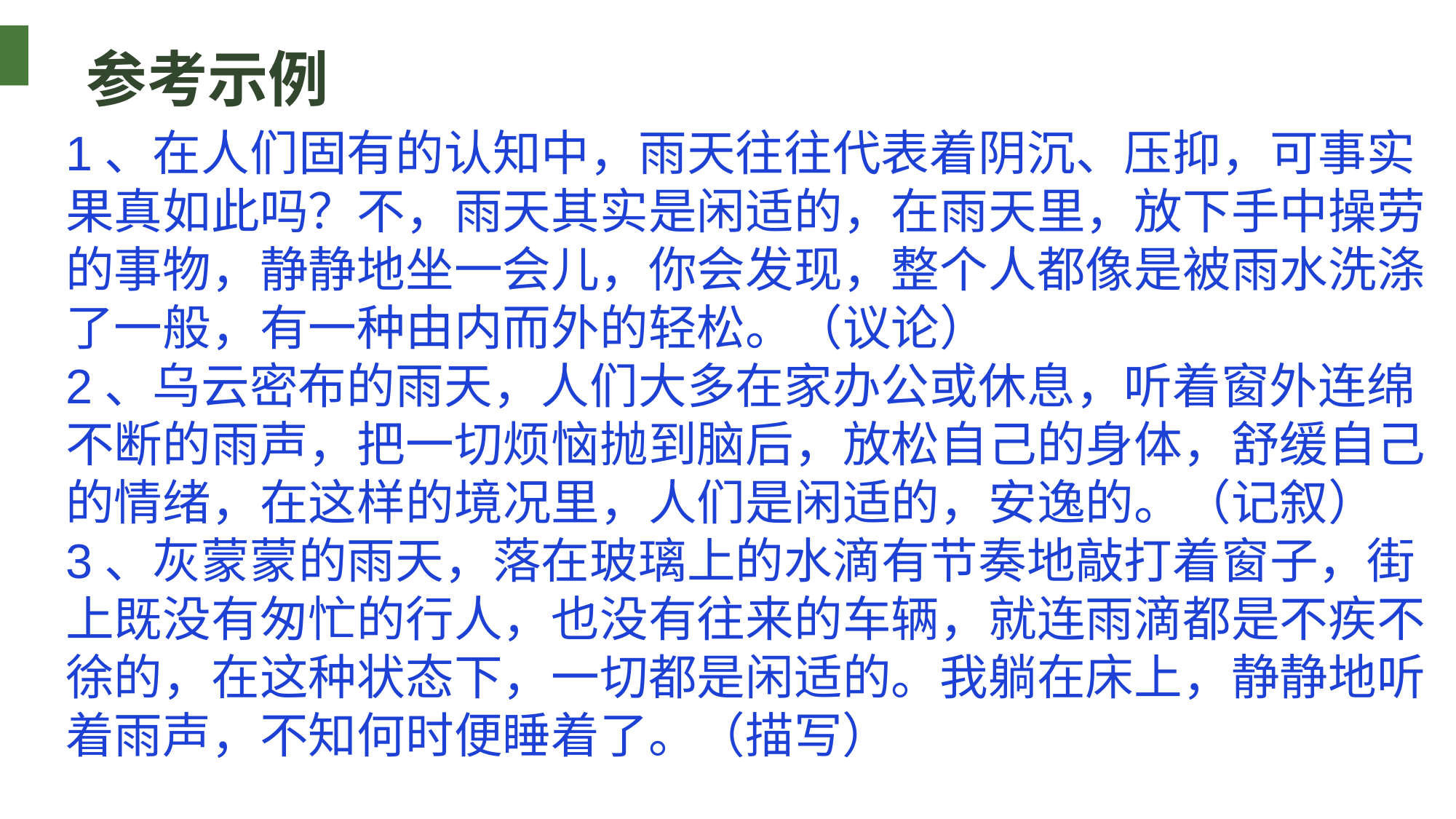

参考示例
1、在人们固有的认知中，雨天往往代表着阴沉、压抑，可事实果真如此吗？不，雨天其实是闲适的，在雨天里，放下手中操劳的事物，静静地坐一会儿，你会发现，整个人都像是被雨水洗涤了一般，有一种由内而外的轻松。（议论）
2、乌云密布的雨天，人们大多在家办公或休息，听着窗外连绵不断的雨声，把一切烦恼抛到脑后，放松自己的身体，舒缓自己的情绪，在这样的境况里，人们是闲适的，安逸的。（记叙）
3、灰蒙蒙的雨天，落在玻璃上的水滴有节奏地敲打着窗子，街上既没有匆忙的行人，也没有往来的车辆，就连雨滴都是不疾不徐的，在这种状态下，一切都是闲适的。我躺在床上，静静地听着雨声，不知何时便睡着了。（描写）